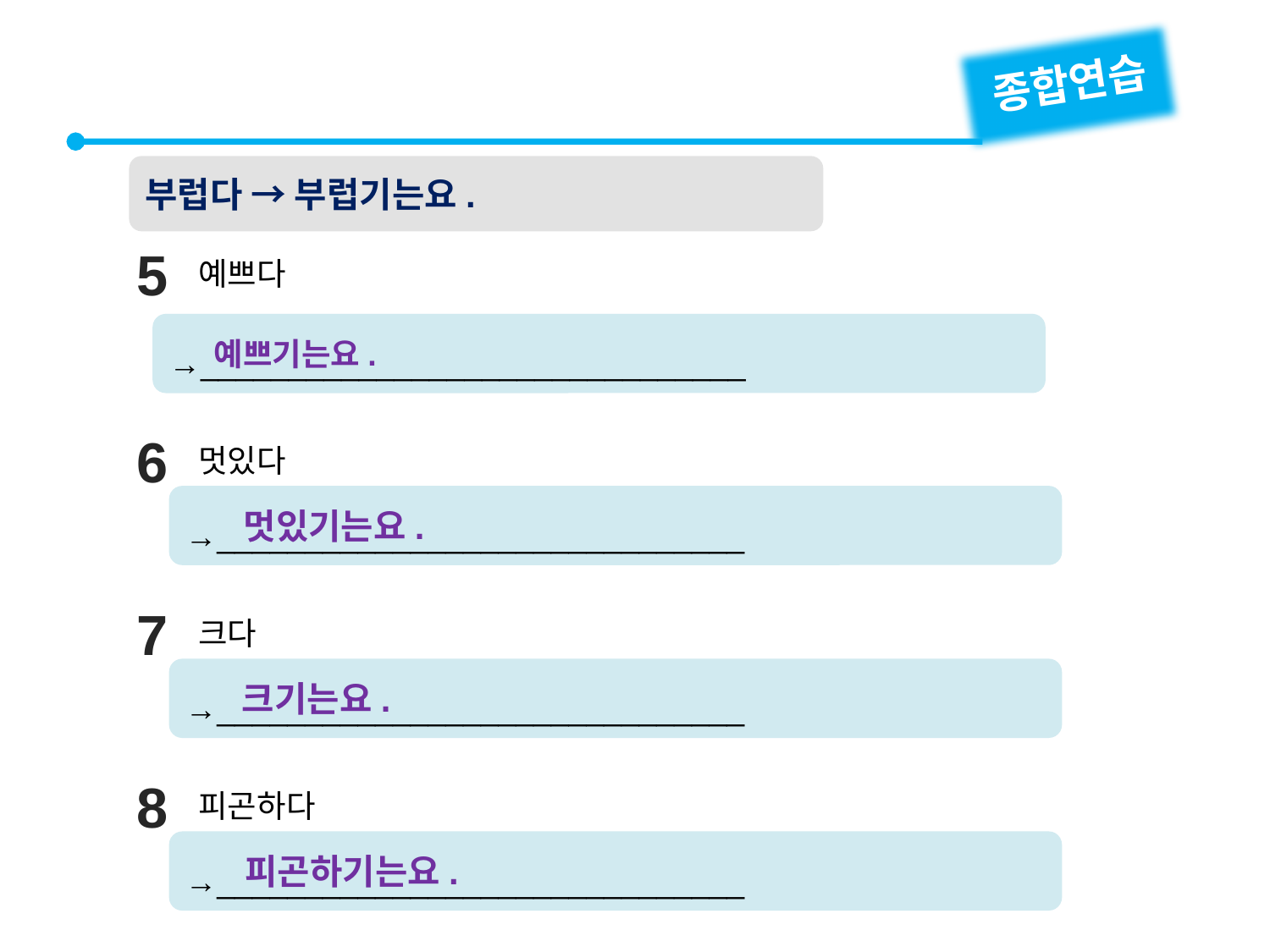

종합연습
부럽다 → 부럽기는요.
5
예쁘다
→_______________________________
예쁘기는요.
6
멋있다
→______________________________
멋있기는요.
7
크다
→______________________________
크기는요.
8
피곤하다
→______________________________
피곤하기는요.